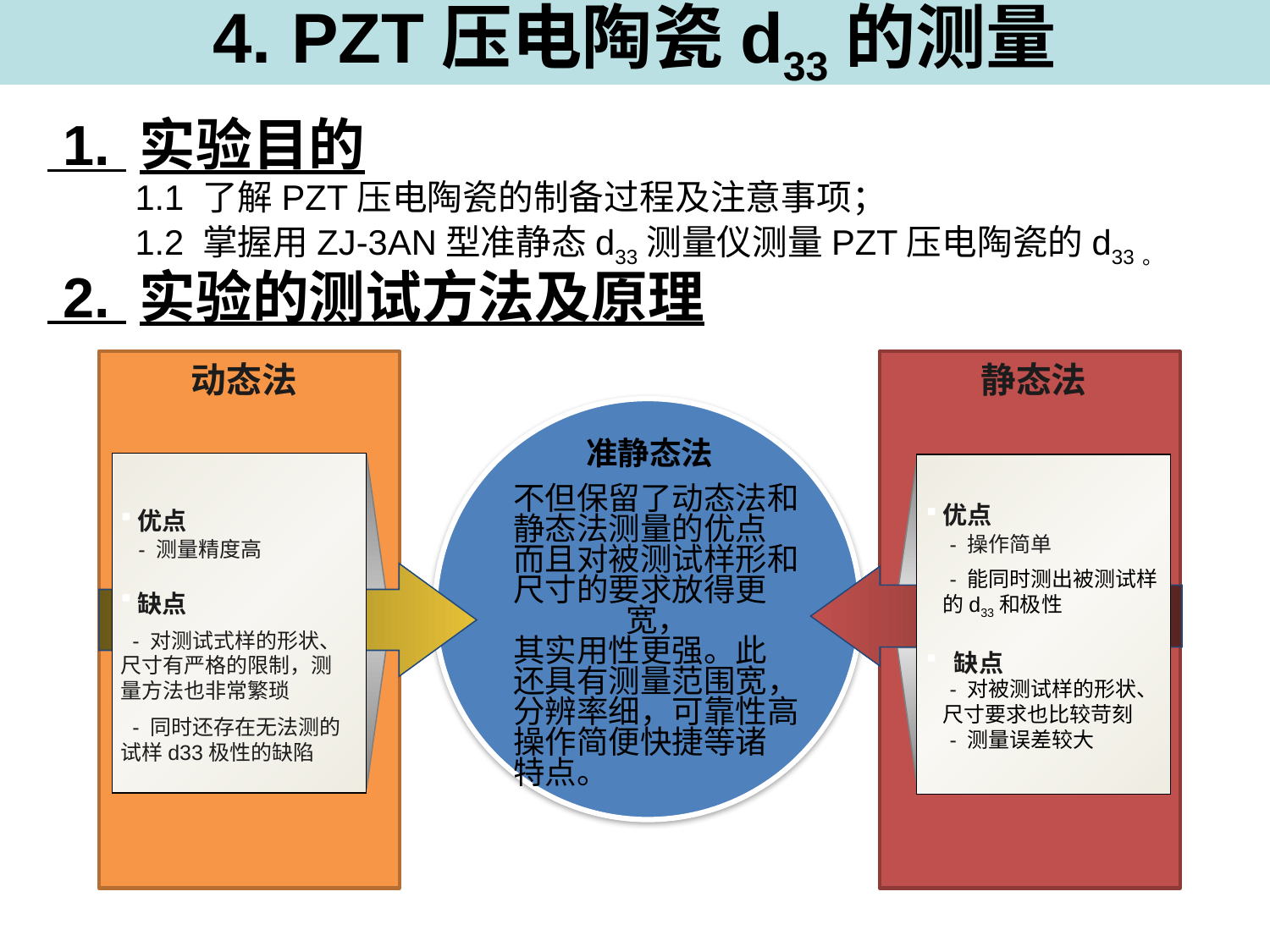

# 4. PZT压电陶瓷d33的测量
 1. 实验目的
         1.1 了解PZT压电陶瓷的制备过程及注意事项；
         1.2 掌握用ZJ-3AN型准静态d33测量仪测量PZT压电陶瓷的d33。
 2. 实验的测试方法及原理

动态法

静态法

准静态法

不但保留了动态法和
静态法测量的优点
而且对被测试样形和
尺寸的要求放得更宽，
其实用性更强。此
还具有测量范围宽，
分辨率细，可靠性高
操作简便快捷等诸
特点。
优点
    - 操作简单
    - 能同时测出被测试样的d33和极性

 缺点
    - 对被测试样的形状、尺寸要求也比较苛刻
    - 测量误差较大
优点
   - 测量精度高

缺点
  - 对测试式样的形状、尺寸有严格的限制，测量方法也非常繁琐
  - 同时还存在无法测的试样d33极性的缺陷